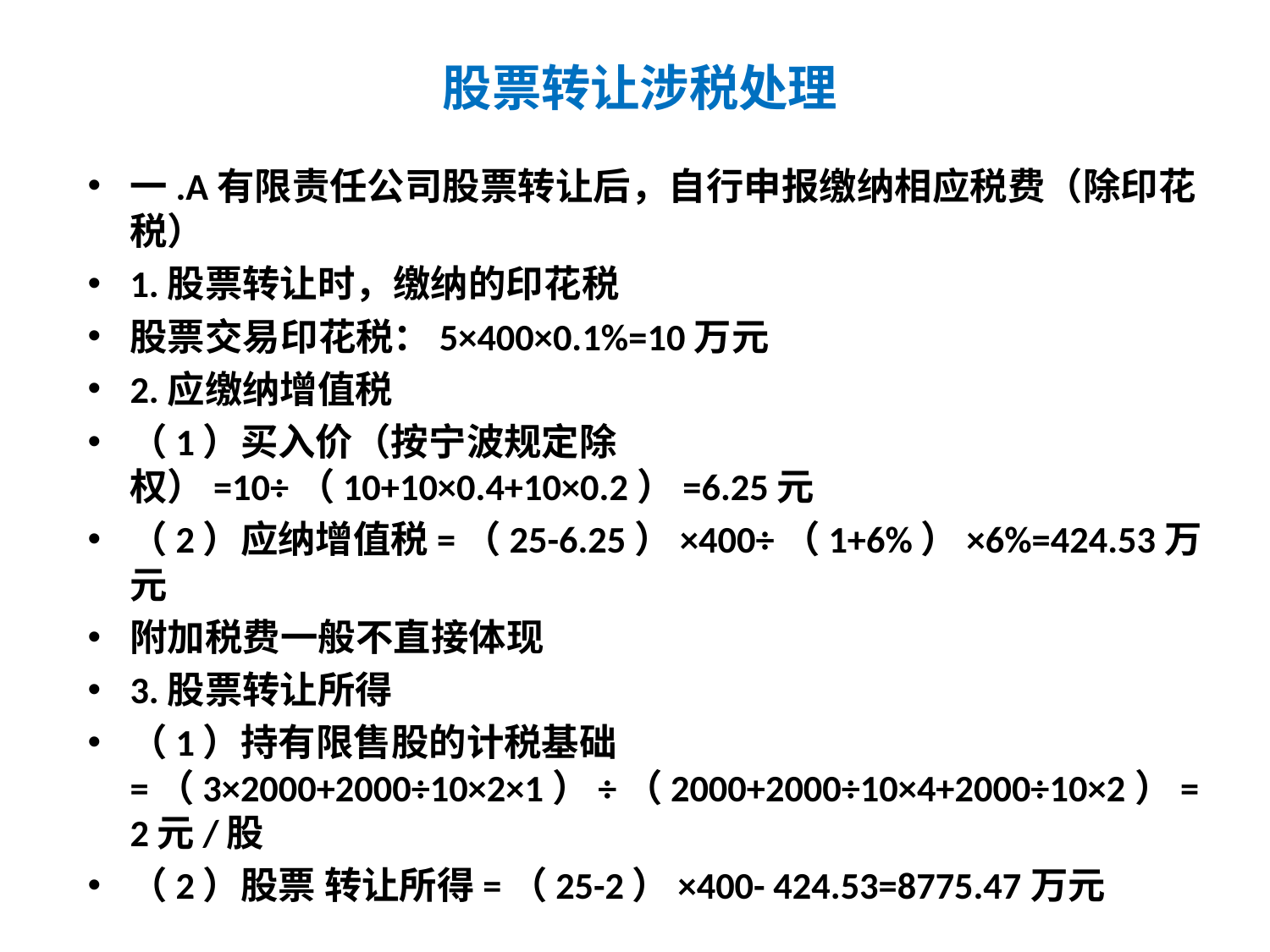

# 股票转让涉税处理
一.A有限责任公司股票转让后，自行申报缴纳相应税费（除印花税）
1.股票转让时，缴纳的印花税
股票交易印花税：5×400×0.1%=10万元
2.应缴纳增值税
（1）买入价（按宁波规定除权）=10÷（10+10×0.4+10×0.2）=6.25元
（2）应纳增值税=（25-6.25）×400÷（1+6%）×6%=424.53万元
附加税费一般不直接体现
3.股票转让所得
（1）持有限售股的计税基础=（3×2000+2000÷10×2×1）÷（2000+2000÷10×4+2000÷10×2）=2元/股
（2）股票 转让所得=（25-2）×400- 424.53=8775.47万元